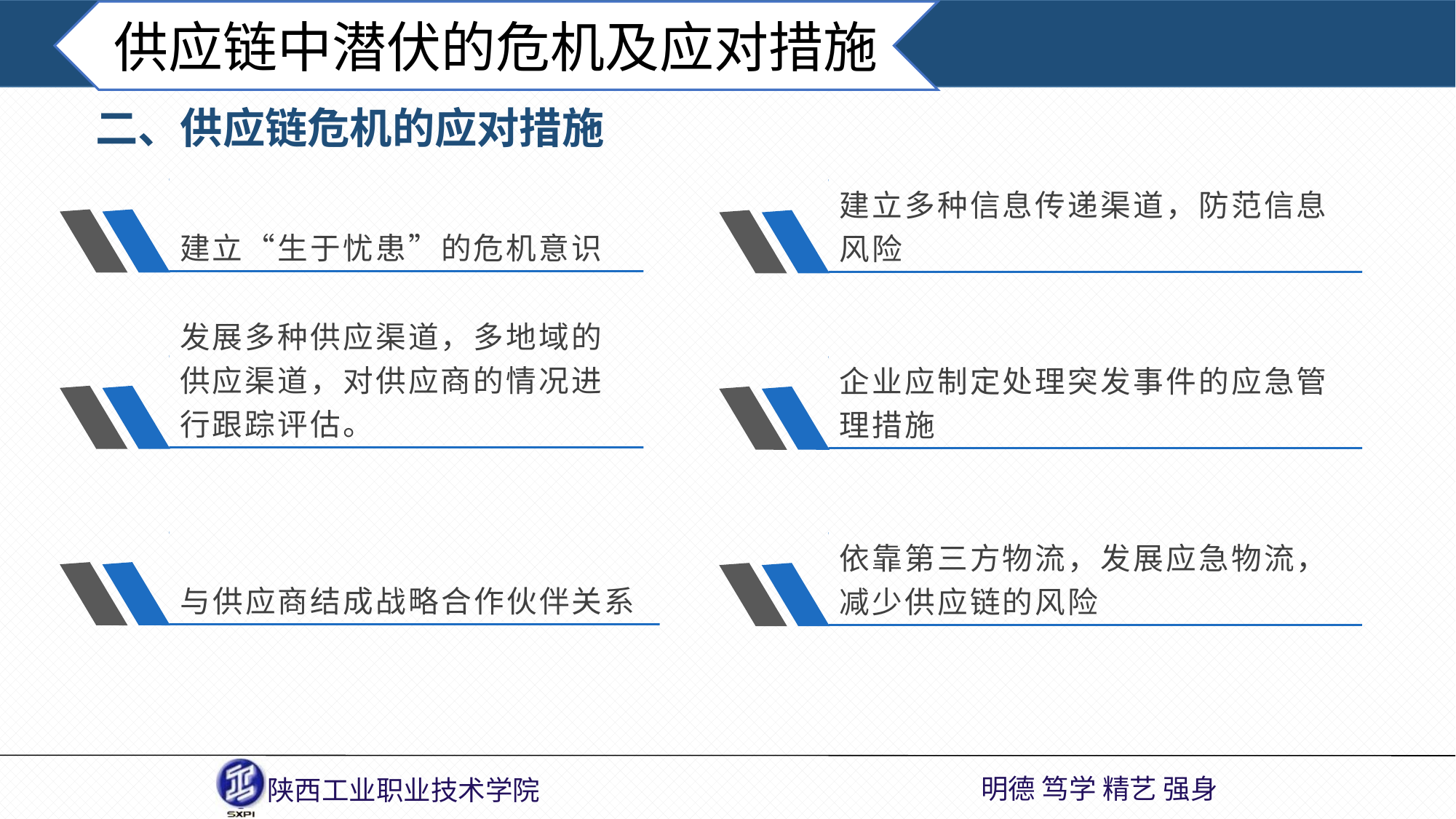

供应链中潜伏的危机及应对措施

二、供应链危机的应对措施
建立“生于忧患”的危机意识
建立多种信息传递渠道，防范信息风险

发展多种供应渠道，多地域的供应渠道，对供应商的情况进行跟踪评估。
企业应制定处理突发事件的应急管理措施

与供应商结成战略合作伙伴关系
依靠第三方物流，发展应急物流，减少供应链的风险